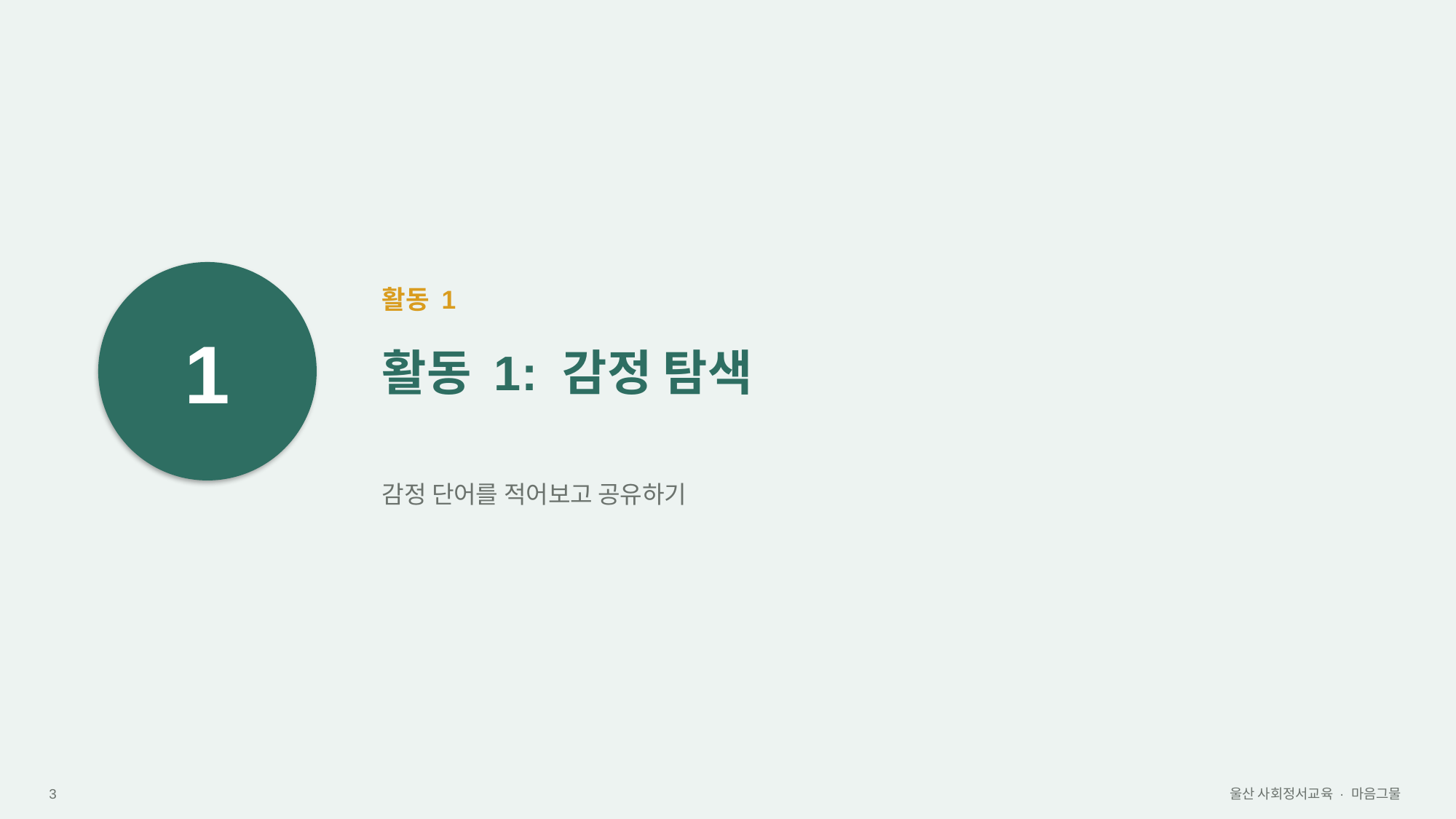

1
활동 1
활동 1: 감정 탐색
감정 단어를 적어보고 공유하기
3
울산 사회정서교육 · 마음그물